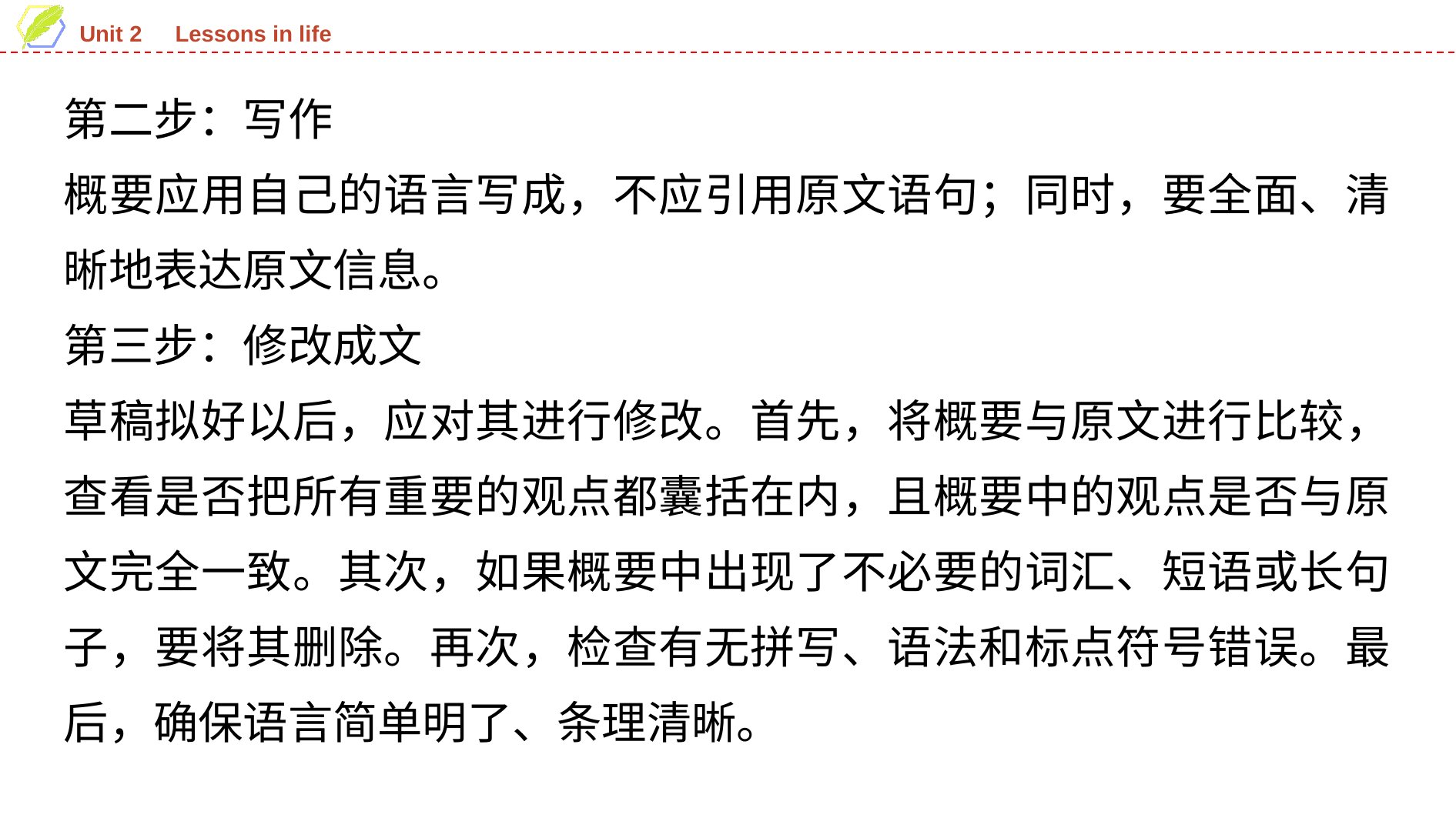

第二步：写作
概要应用自己的语言写成，不应引用原文语句；同时，要全面、清晰地表达原文信息。
第三步：修改成文
草稿拟好以后，应对其进行修改。首先，将概要与原文进行比较，查看是否把所有重要的观点都囊括在内，且概要中的观点是否与原文完全一致。其次，如果概要中出现了不必要的词汇、短语或长句子，要将其删除。再次，检查有无拼写、语法和标点符号错误。最后，确保语言简单明了、条理清晰。